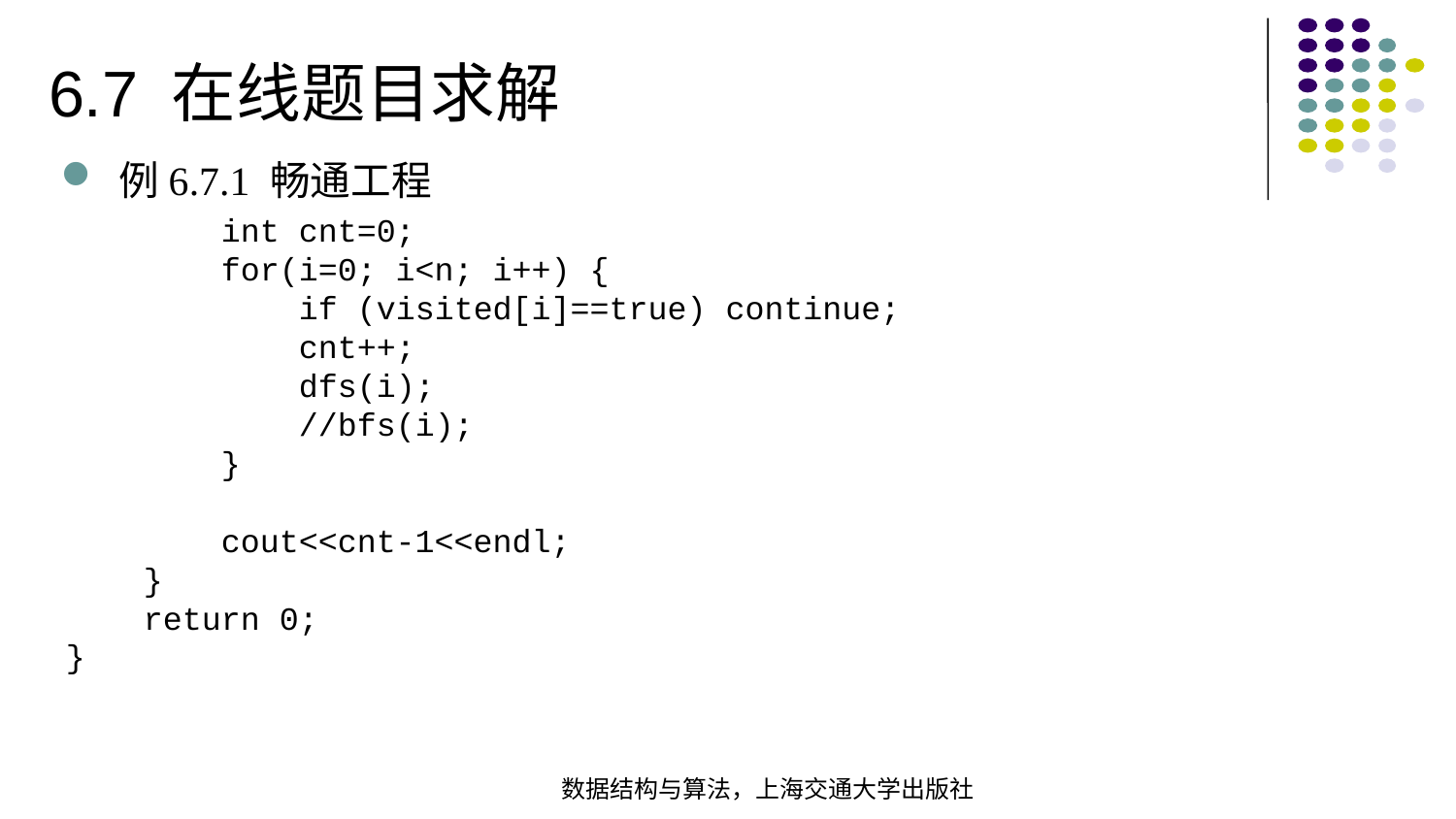

6.7 在线题目求解
例6.7.1 畅通工程
        int cnt=0;        for(i=0; i<n; i++) {            if (visited[i]==true) continue;            cnt++;            dfs(i);            //bfs(i);        }         cout<<cnt-1<<endl;    }    return 0;
}